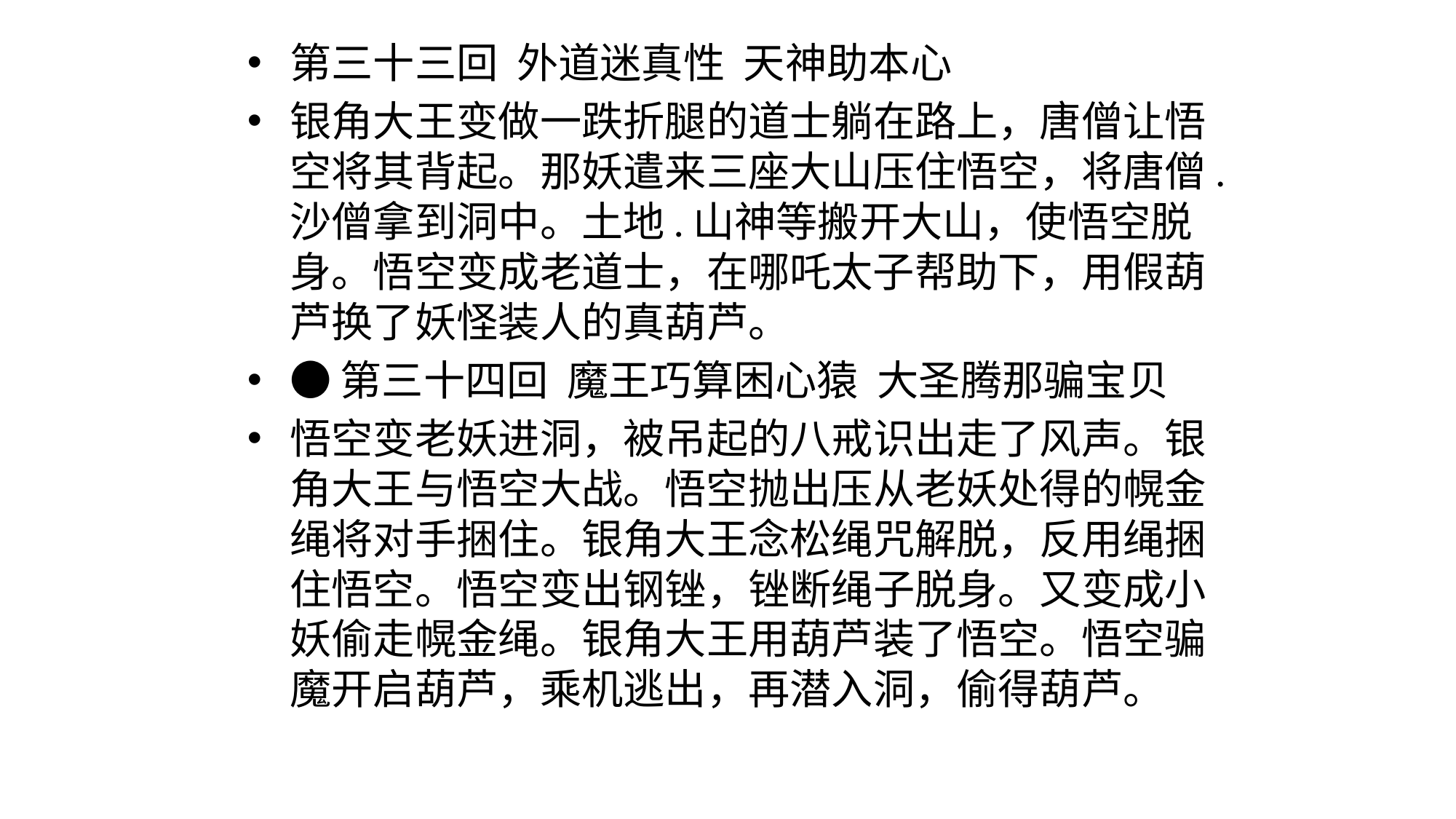

第三十三回  外道迷真性  天神助本心
银角大王变做一跌折腿的道士躺在路上，唐僧让悟空将其背起。那妖遣来三座大山压住悟空，将唐僧.沙僧拿到洞中。土地.山神等搬开大山，使悟空脱身。悟空变成老道士，在哪吒太子帮助下，用假葫芦换了妖怪装人的真葫芦。
●第三十四回  魔王巧算困心猿  大圣腾那骗宝贝
悟空变老妖进洞，被吊起的八戒识出走了风声。银角大王与悟空大战。悟空抛出压从老妖处得的幌金绳将对手捆住。银角大王念松绳咒解脱，反用绳捆住悟空。悟空变出钢锉，锉断绳子脱身。又变成小妖偷走幌金绳。银角大王用葫芦装了悟空。悟空骗魔开启葫芦，乘机逃出，再潜入洞，偷得葫芦。
#